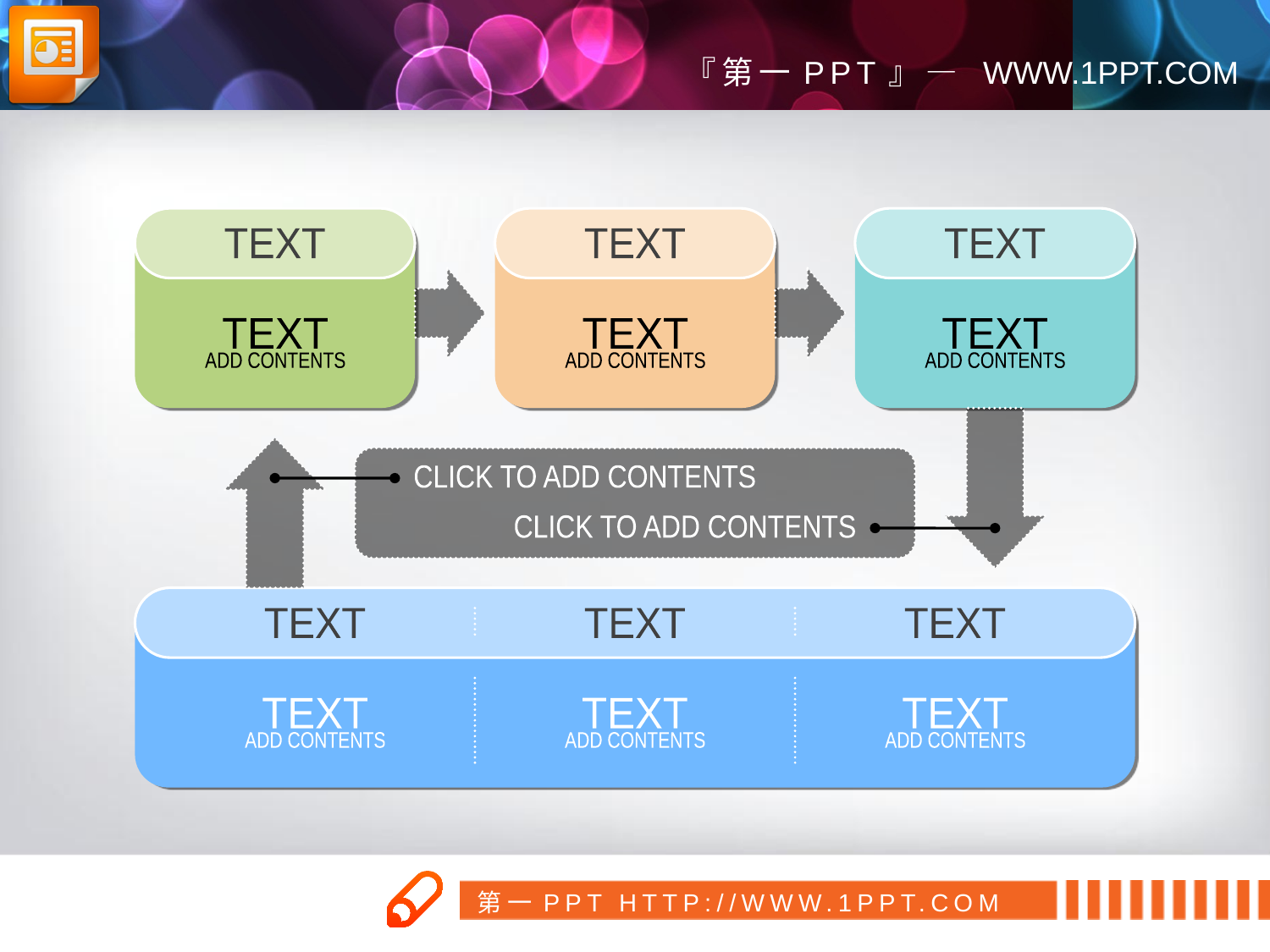

TEXT
TEXT
TEXT

TEXT
ADD CONTENTS
TEXT
ADD CONTENTS
TEXT
ADD CONTENTS

CLICK TO ADD CONTENTS

CLICK TO ADD CONTENTS

TEXT

TEXT

TEXT

TEXT
ADD CONTENTS
TEXT
ADD CONTENTS
TEXT
ADD CONTENTS
PPT模板下载：www.1ppt.com/moban/     行业PPT模板：www.1ppt.com/hangye/
节日PPT模板：www.1ppt.com/jieri/           PPT素材下载：www.1ppt.com/sucai/
PPT背景图片：www.1ppt.com/beijing/      PPT图表下载：www.1ppt.com/tubiao/
优秀PPT下载：www.1ppt.com/xiazai/        PPT教程： www.1ppt.com/powerpoint/
Word教程： www.1ppt.com/word/              Excel教程：www.1ppt.com/excel/
资料下载：www.1ppt.com/ziliao/                PPT课件下载：www.1ppt.com/kejian/
范文下载：www.1ppt.com/fanwen/             试卷下载：www.1ppt.com/shiti/
教案下载：www.1ppt.com/jiaoan/